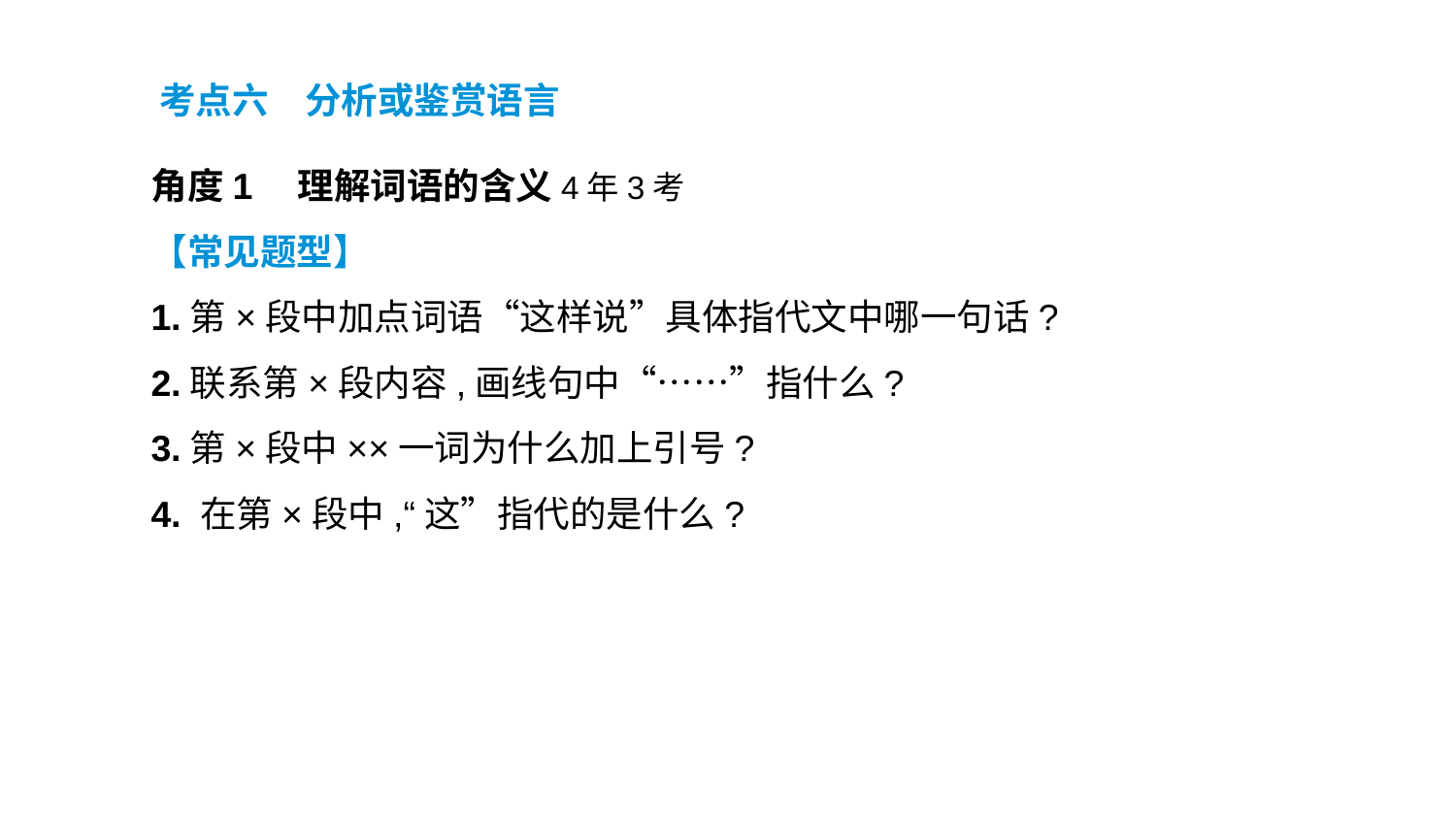

考点六　分析或鉴赏语言
角度1　理解词语的含义4年3考
【常见题型】
1.第×段中加点词语“这样说”具体指代文中哪一句话?
2.联系第×段内容,画线句中“……”指什么?
3.第×段中××一词为什么加上引号?
4. 在第×段中,“这”指代的是什么?